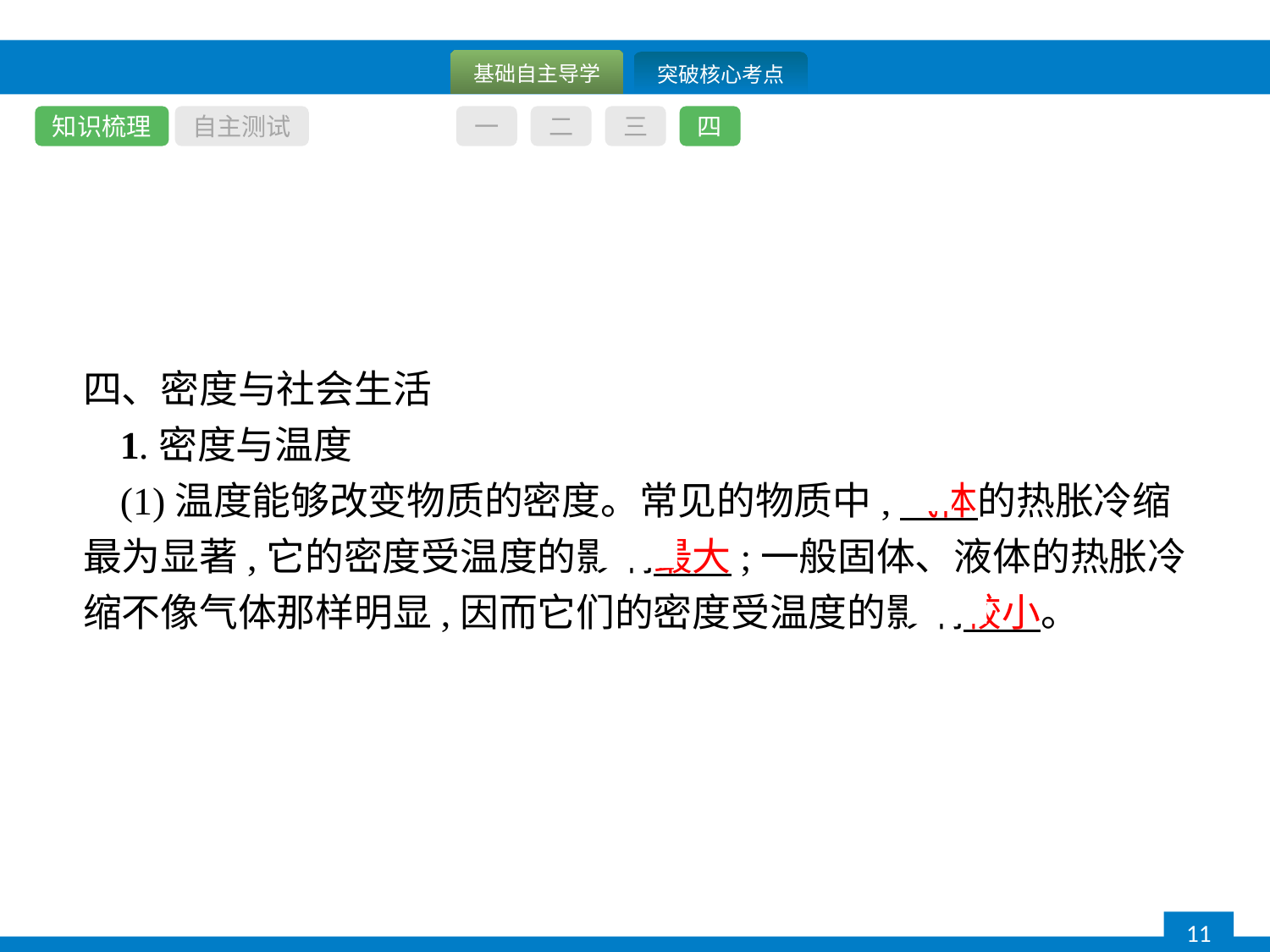

知识梳理
自主测试
一
二
三
四
四、密度与社会生活
1.密度与温度
(1)温度能够改变物质的密度。常见的物质中,气体的热胀冷缩最为显著,它的密度受温度的影响最大;一般固体、液体的热胀冷缩不像气体那样明显,因而它们的密度受温度的影响较小。